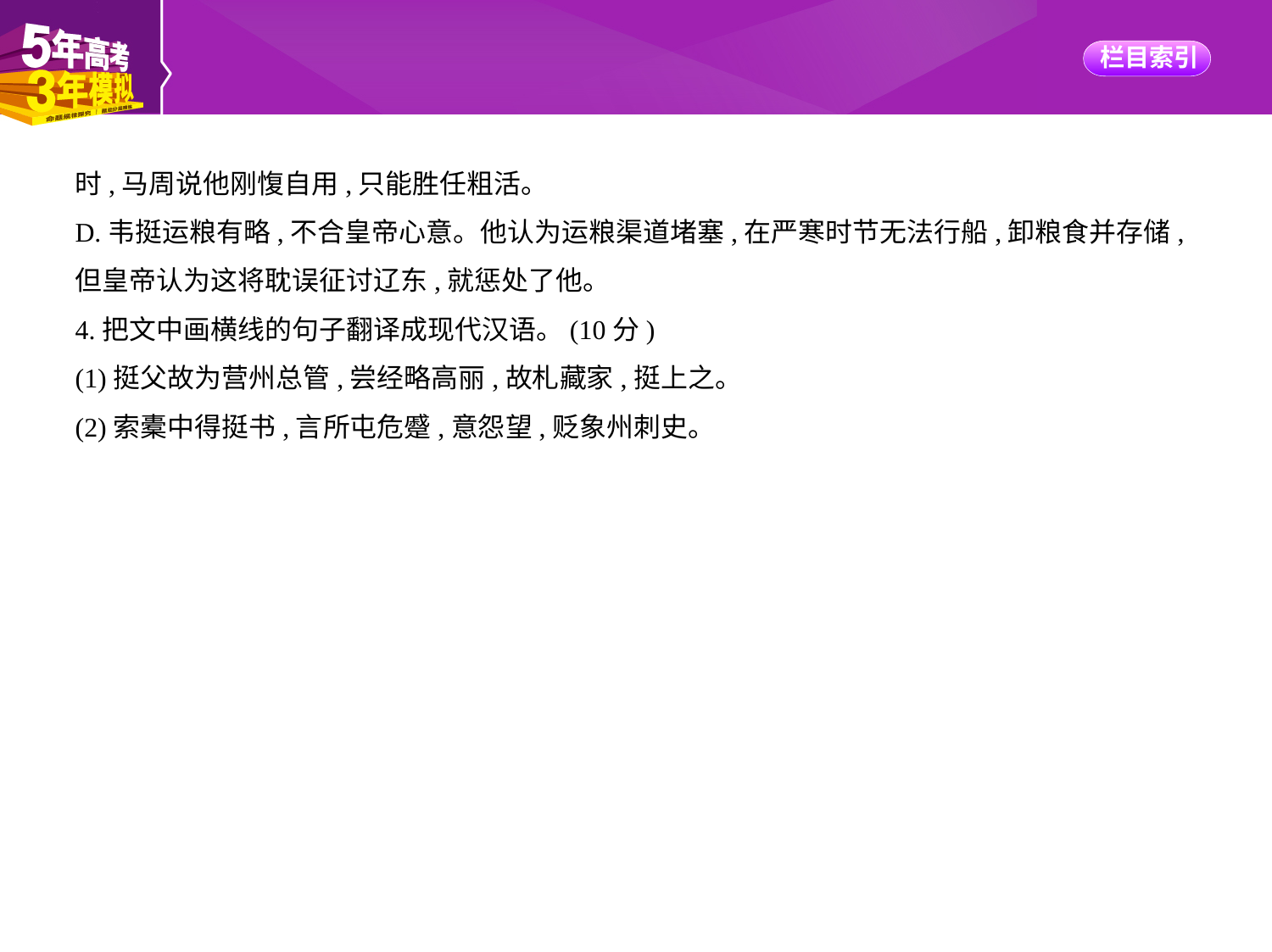

时,马周说他刚愎自用,只能胜任粗活。
D.韦挺运粮有略,不合皇帝心意。他认为运粮渠道堵塞,在严寒时节无法行船,卸粮食并存储,
但皇帝认为这将耽误征讨辽东,就惩处了他。
4.把文中画横线的句子翻译成现代汉语。(10分)
(1)挺父故为营州总管,尝经略高丽,故札藏家,挺上之。
(2)索橐中得挺书,言所屯危蹙,意怨望,贬象州刺史。